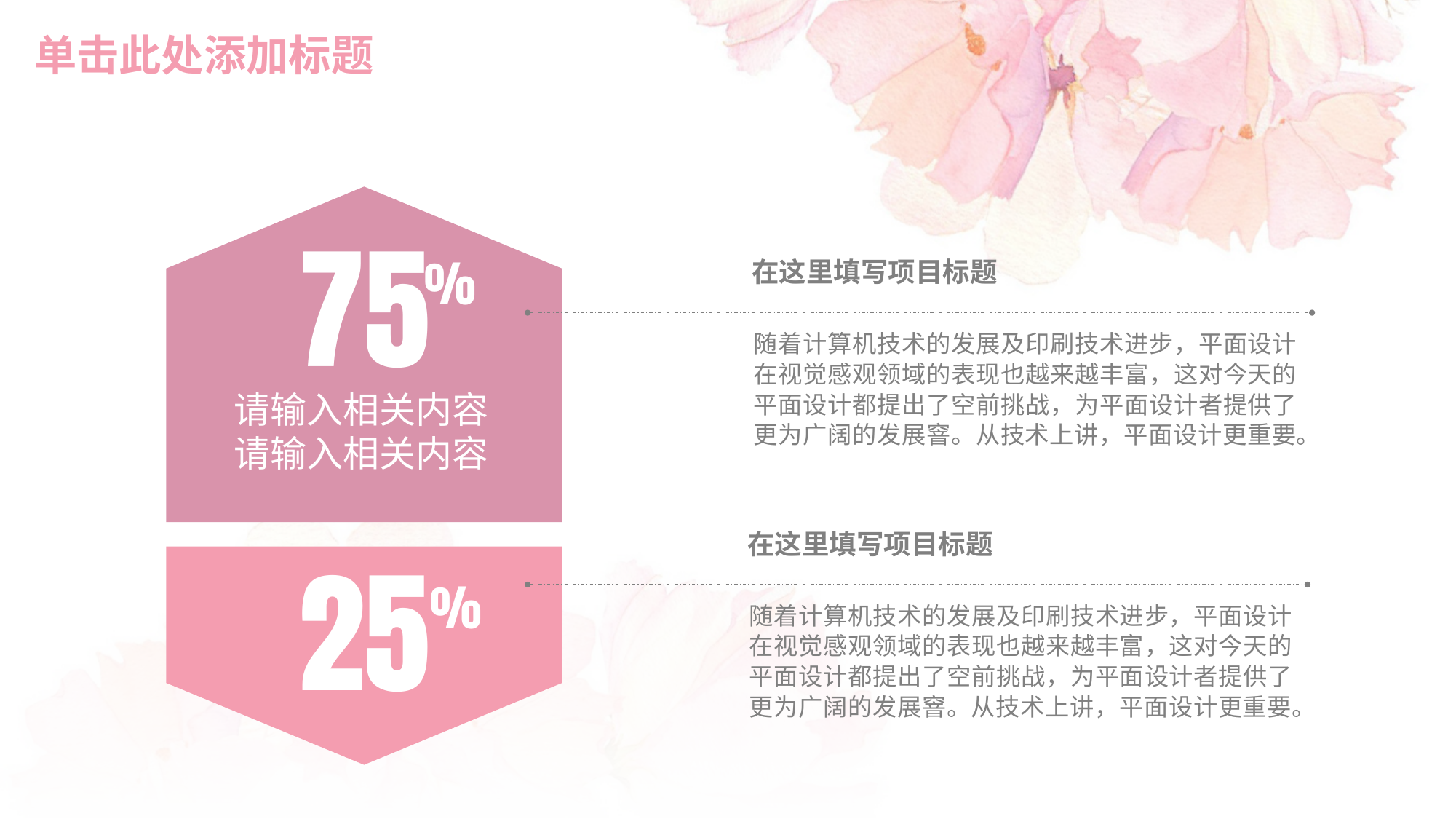

# 单击此处添加标题

75
%
请输入相关内容
请输入相关内容
在这里填写项目标题
随着计算机技术的发展及印刷技术进步，平面设计在视觉感观领域的表现也越来越丰富，这对今天的平面设计都提出了空前挑战，为平面设计者提供了更为广阔的发展窨。从技术上讲，平面设计更重要。
在这里填写项目标题

25
%
随着计算机技术的发展及印刷技术进步，平面设计在视觉感观领域的表现也越来越丰富，这对今天的平面设计都提出了空前挑战，为平面设计者提供了更为广阔的发展窨。从技术上讲，平面设计更重要。